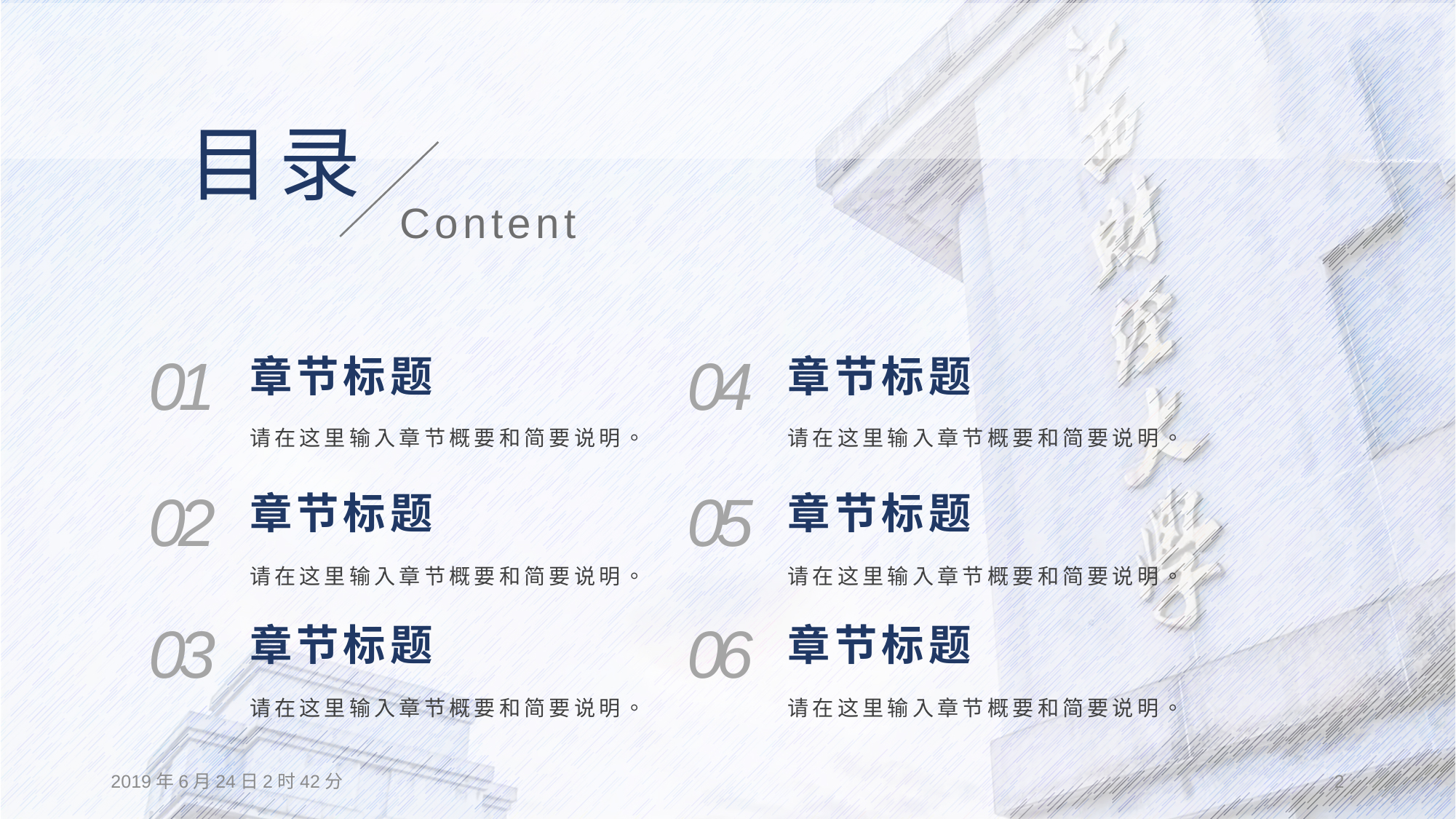

目录
Content

01
04
章节标题
章节标题
请在这里输入章节概要和简要说明。
请在这里输入章节概要和简要说明。
02
05
章节标题
章节标题
请在这里输入章节概要和简要说明。
请在这里输入章节概要和简要说明。
03
06
章节标题
章节标题
请在这里输入章节概要和简要说明。
请在这里输入章节概要和简要说明。
2019年6月24日2时42分
2